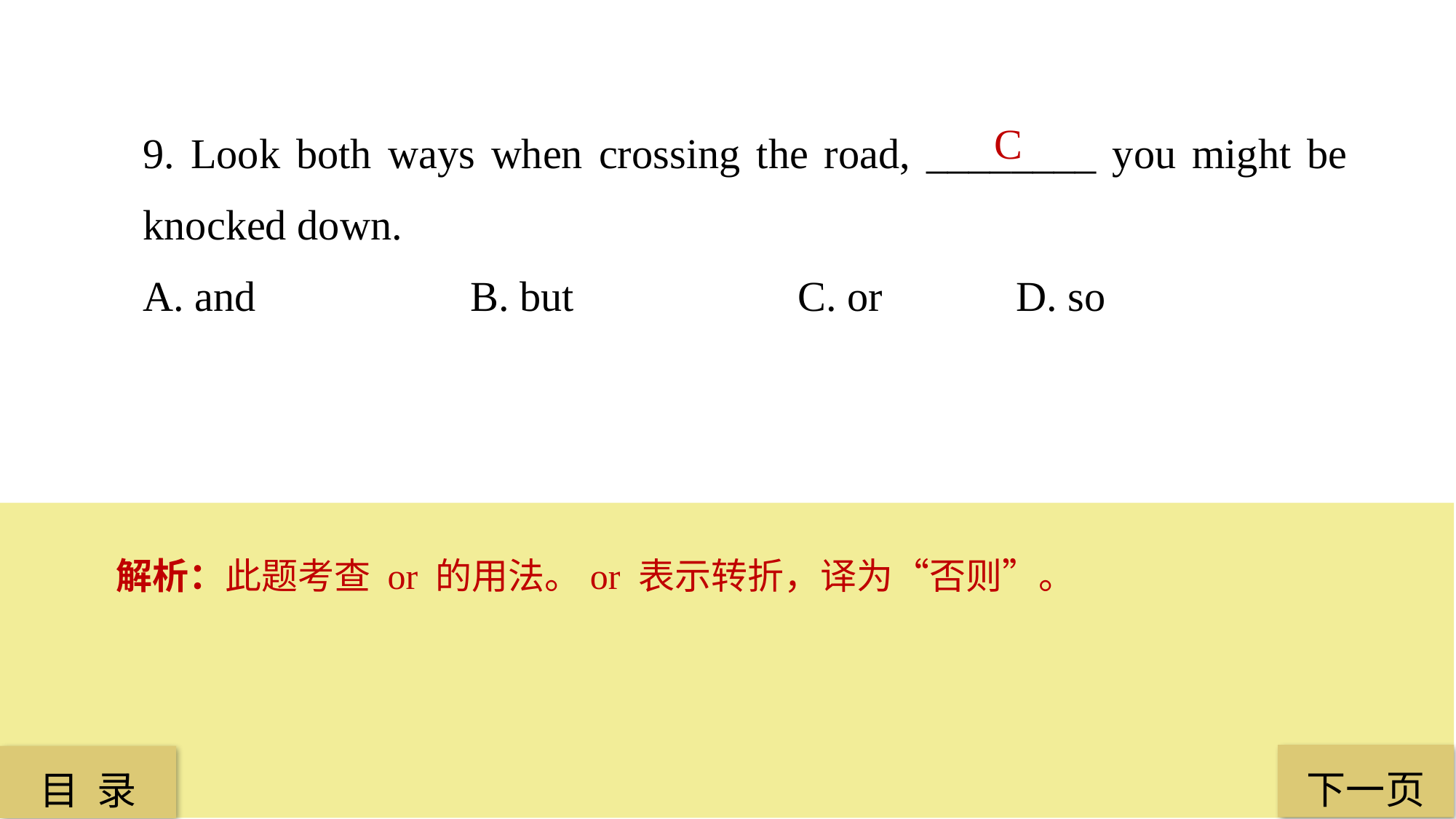

9. Look both ways when crossing the road, ________ you might be knocked down.
A. and 		B. but 		C. or 		D. so
C
解析：此题考查 or 的用法。or 表示转折，译为“否则”。